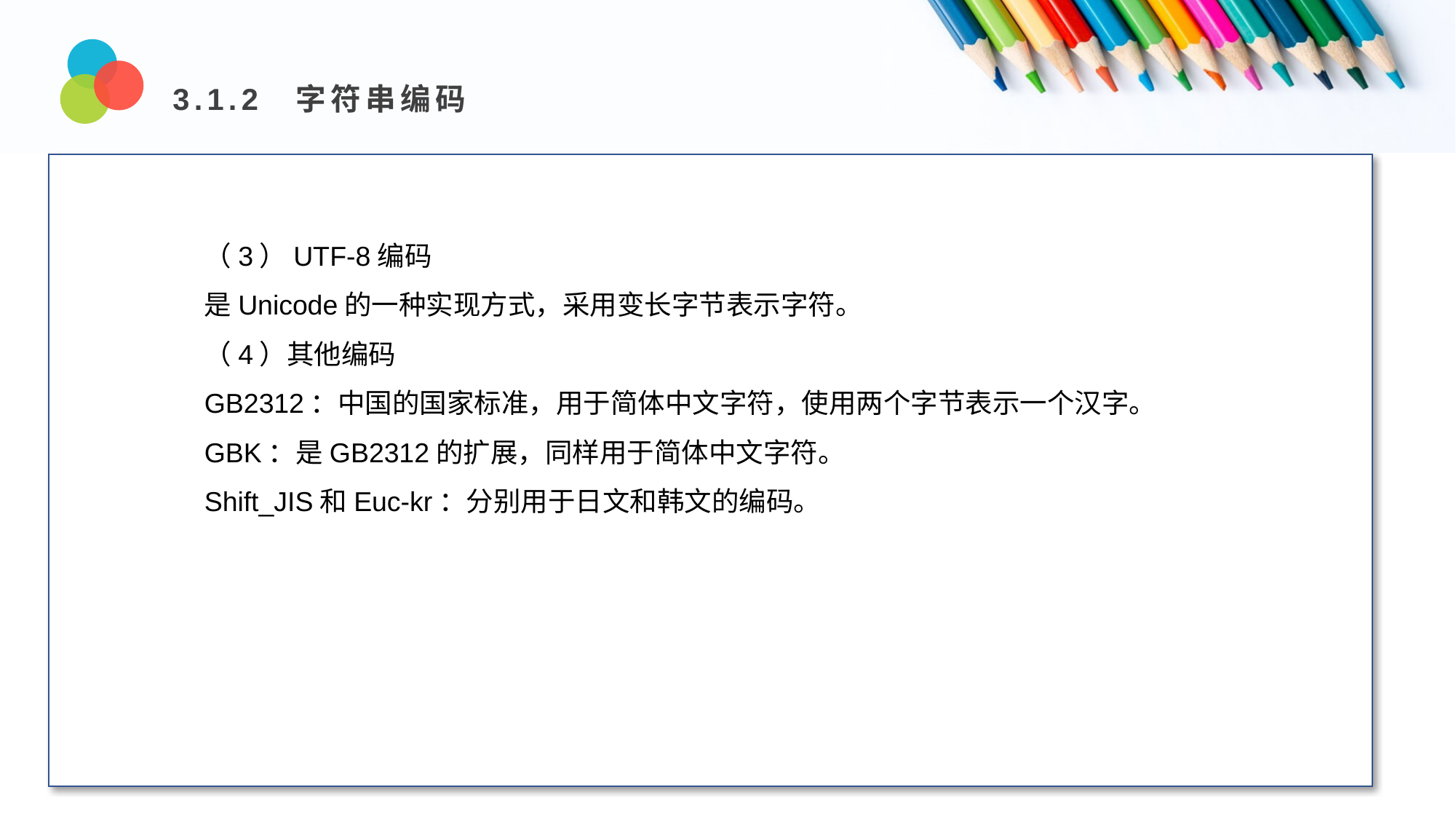

3.1.2  字符串编码
Design and Production
（3）UTF-8编码
是Unicode的一种实现方式，采用变长字节表示字符。
（4）其他编码
GB2312：中国的国家标准，用于简体中文字符，使用两个字节表示一个汉字。
GBK：是GB2312的扩展，同样用于简体中文字符。
Shift_JIS和Euc-kr：分别用于日文和韩文的编码。